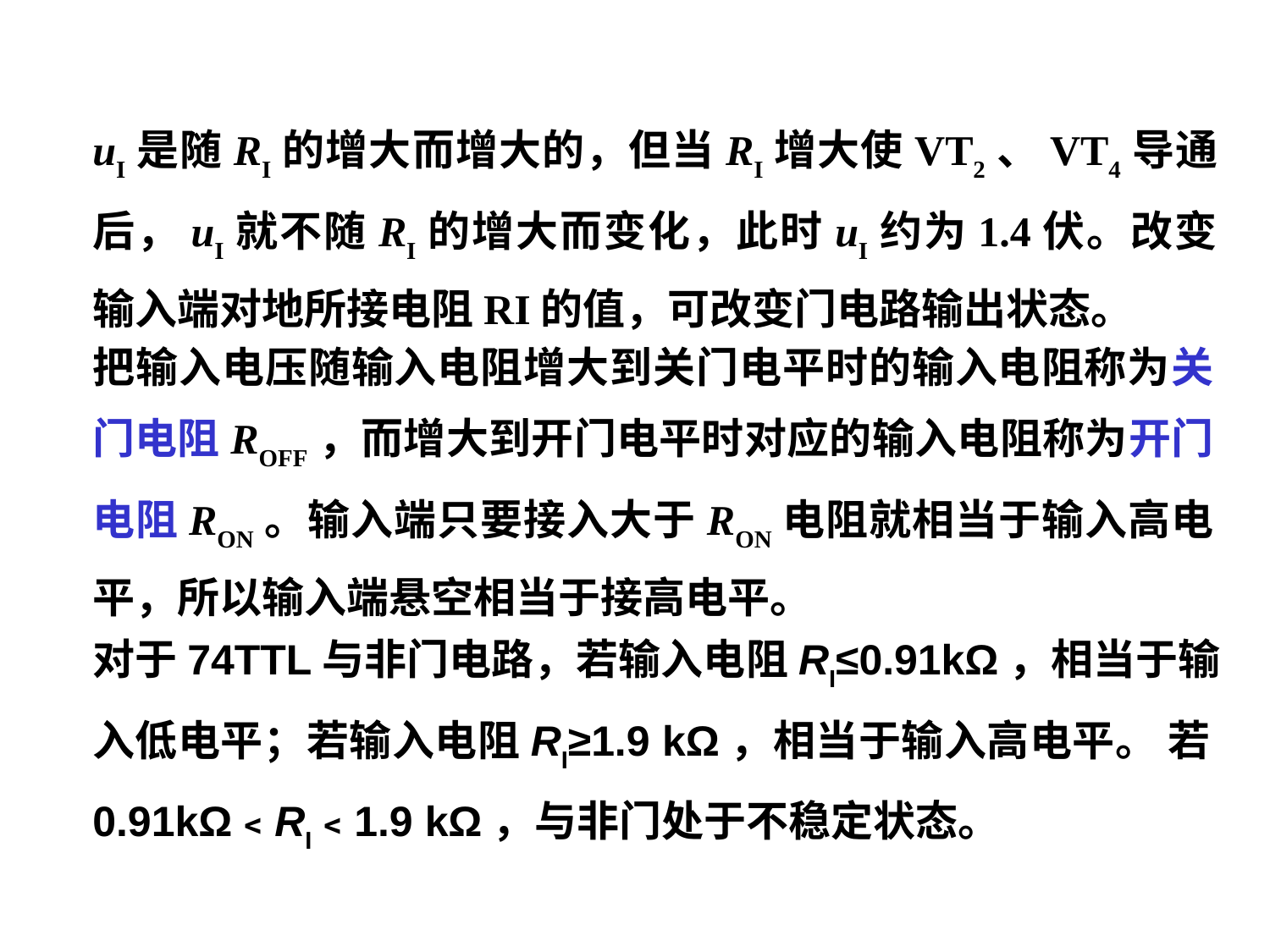

uI是随RI的增大而增大的，但当RI增大使VT2、VT4导通后，uI就不随RI的增大而变化，此时uI约为1.4伏。改变输入端对地所接电阻RI的值，可改变门电路输出状态。
把输入电压随输入电阻增大到关门电平时的输入电阻称为关门电阻ROFF，而增大到开门电平时对应的输入电阻称为开门电阻RON。输入端只要接入大于RON电阻就相当于输入高电平，所以输入端悬空相当于接高电平。
对于74TTL与非门电路，若输入电阻RI≤0.91kΩ，相当于输入低电平；若输入电阻RI≥1.9 kΩ，相当于输入高电平。 若0.91kΩ﹤RI﹤1.9 kΩ，与非门处于不稳定状态。